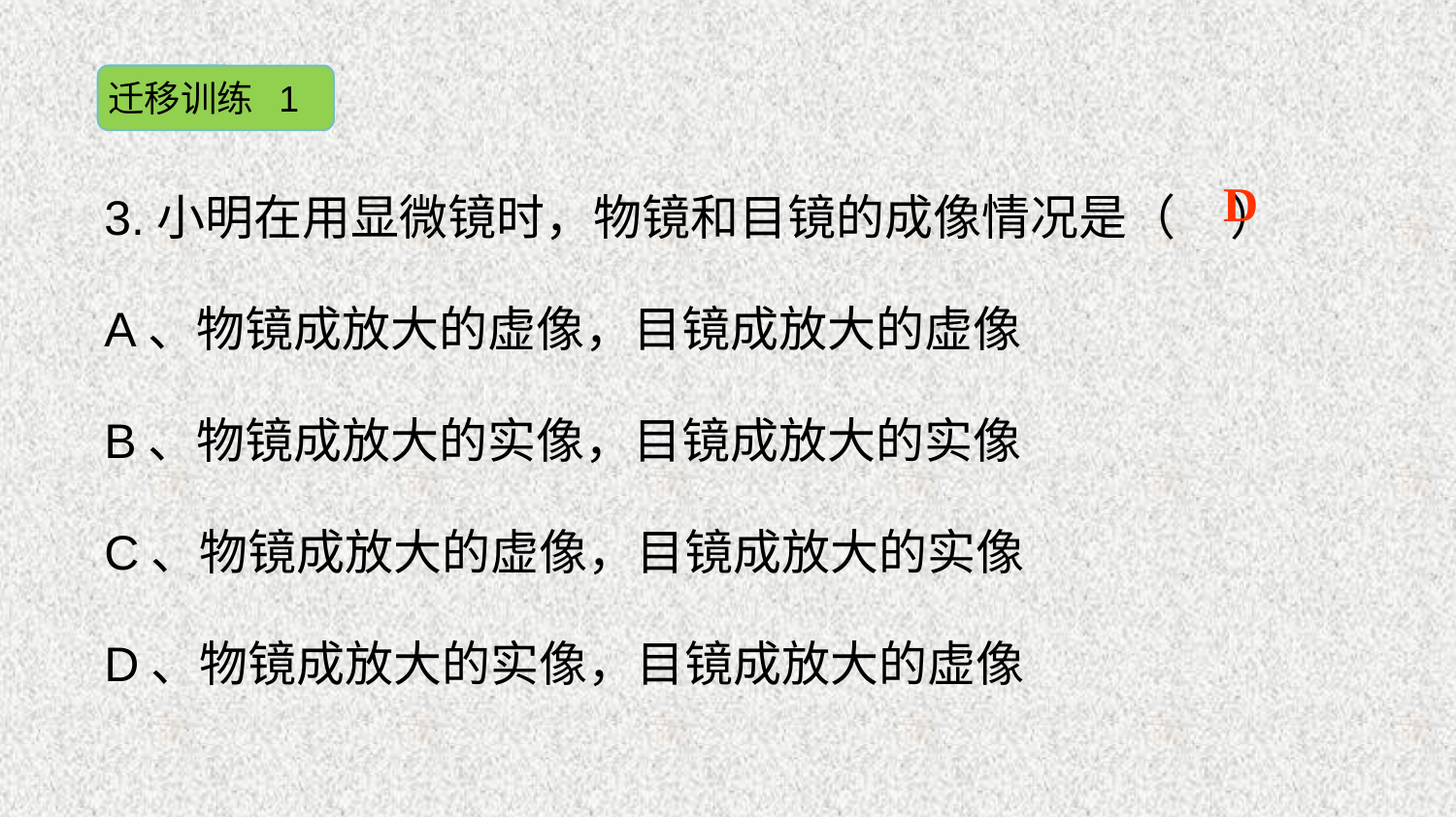

迁移训练  1
3.小明在用显微镜时，物镜和目镜的成像情况是（     ）
A、物镜成放大的虚像，目镜成放大的虚像
B、物镜成放大的实像，目镜成放大的实像
C、物镜成放大的虚像，目镜成放大的实像
D、物镜成放大的实像，目镜成放大的虚像
D